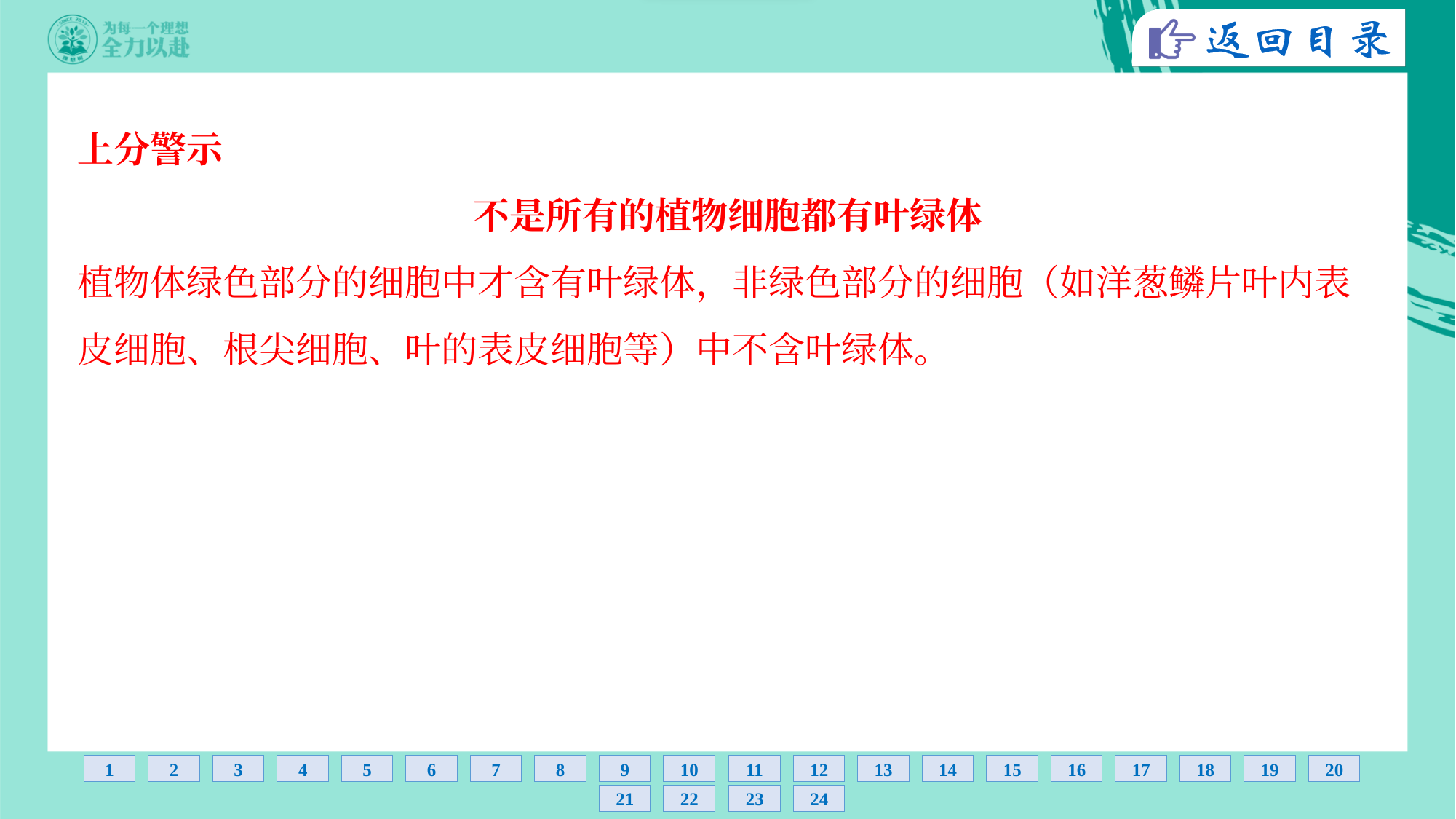

上分警示
不是所有的植物细胞都有叶绿体
植物体绿色部分的细胞中才含有叶绿体，非绿色部分的细胞（如洋葱鳞片叶内表
皮细胞、根尖细胞、叶的表皮细胞等）中不含叶绿体。